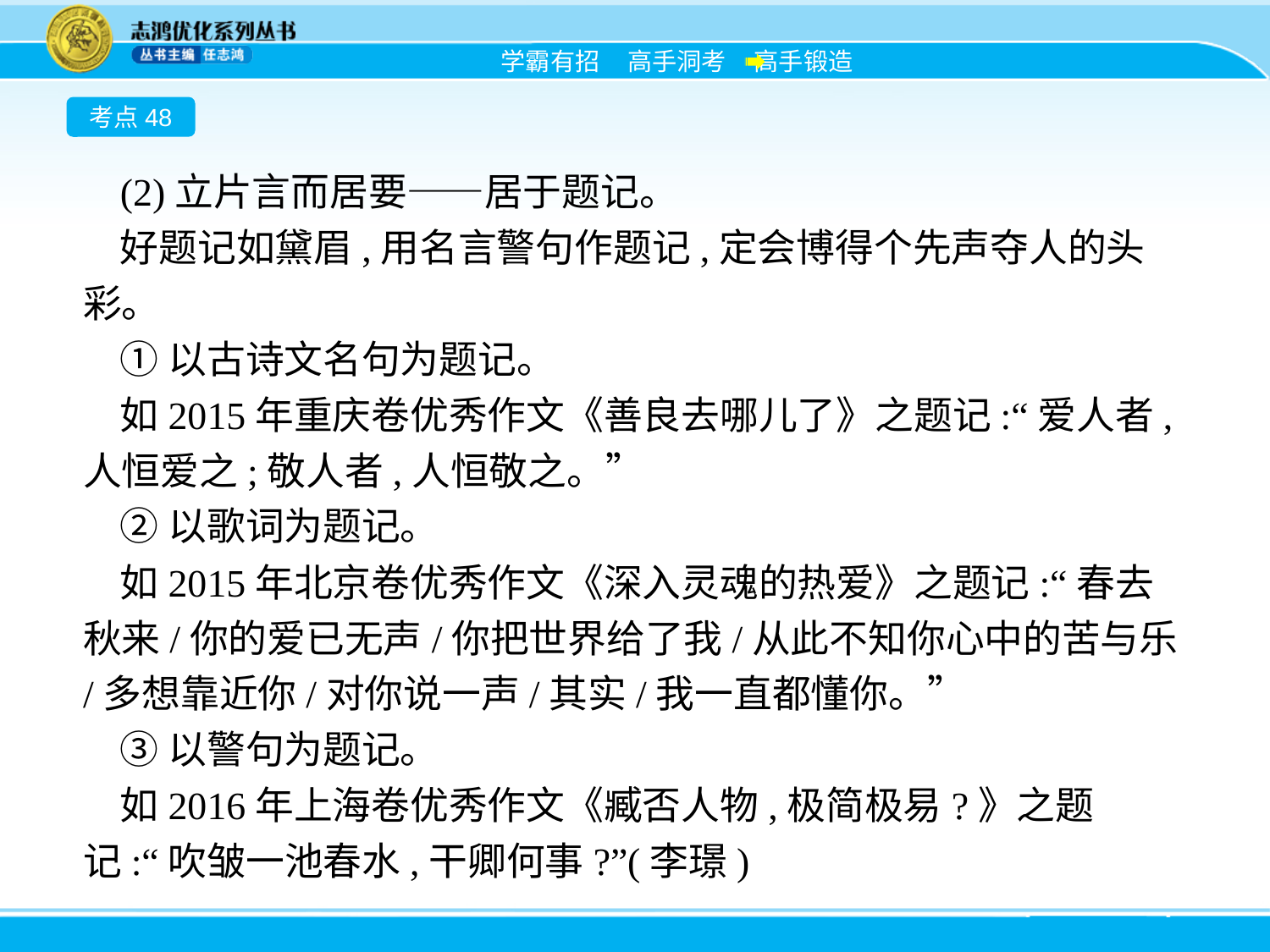

考点48
(2)立片言而居要——居于题记。
好题记如黛眉,用名言警句作题记,定会博得个先声夺人的头彩。
①以古诗文名句为题记。
如2015年重庆卷优秀作文《善良去哪儿了》之题记:“爱人者,人恒爱之;敬人者,人恒敬之。”
②以歌词为题记。
如2015年北京卷优秀作文《深入灵魂的热爱》之题记:“春去秋来/你的爱已无声/你把世界给了我/从此不知你心中的苦与乐/多想靠近你/对你说一声/其实/我一直都懂你。”
③以警句为题记。
如2016年上海卷优秀作文《臧否人物,极简极易?》之题记:“吹皱一池春水,干卿何事?”(李璟)